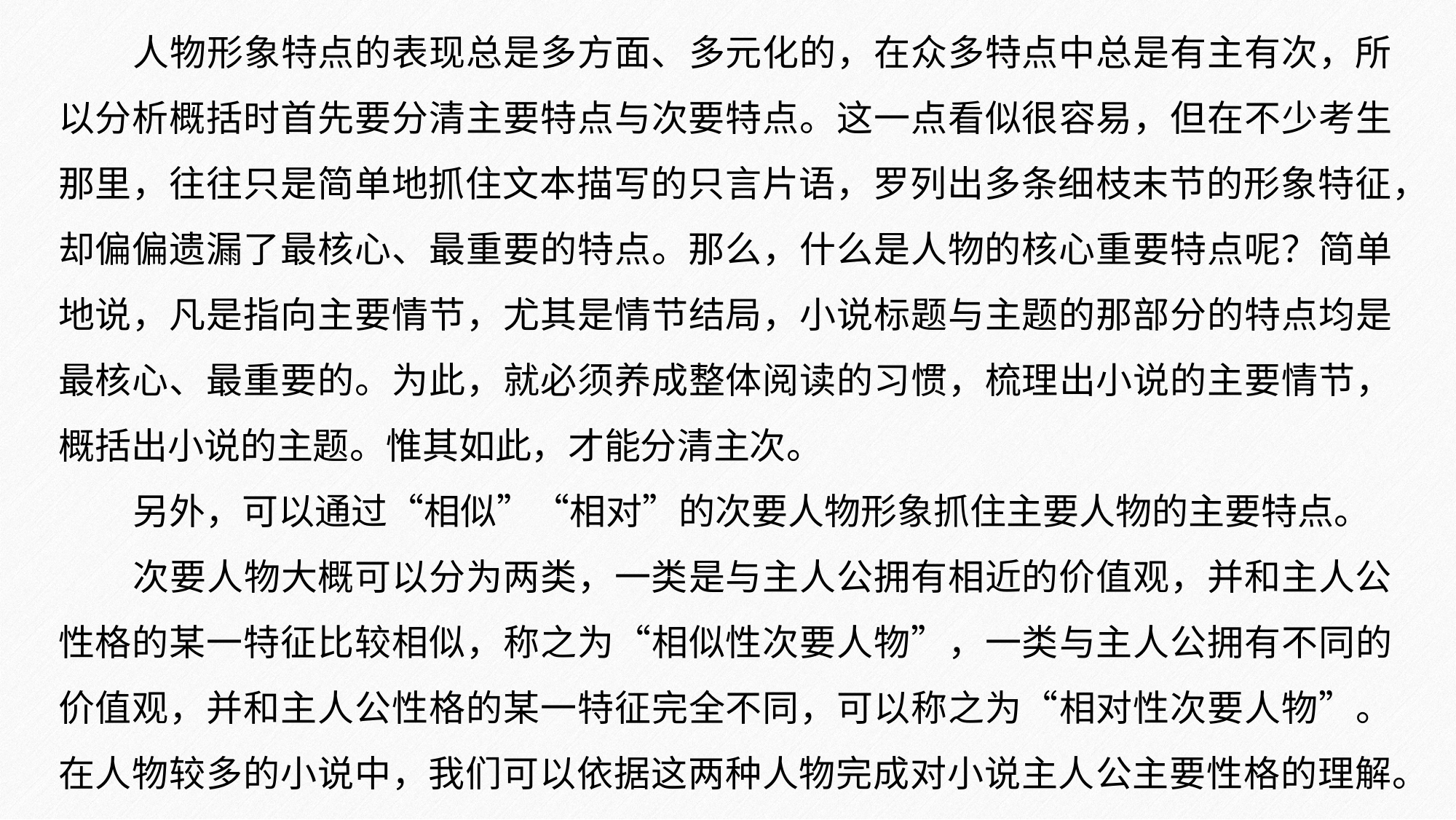

人物形象特点的表现总是多方面、多元化的，在众多特点中总是有主有次，所以分析概括时首先要分清主要特点与次要特点。这一点看似很容易，但在不少考生那里，往往只是简单地抓住文本描写的只言片语，罗列出多条细枝末节的形象特征，却偏偏遗漏了最核心、最重要的特点。那么，什么是人物的核心重要特点呢？简单地说，凡是指向主要情节，尤其是情节结局，小说标题与主题的那部分的特点均是最核心、最重要的。为此，就必须养成整体阅读的习惯，梳理出小说的主要情节，概括出小说的主题。惟其如此，才能分清主次。
另外，可以通过“相似”“相对”的次要人物形象抓住主要人物的主要特点。
次要人物大概可以分为两类，一类是与主人公拥有相近的价值观，并和主人公性格的某一特征比较相似，称之为“相似性次要人物”，一类与主人公拥有不同的价值观，并和主人公性格的某一特征完全不同，可以称之为“相对性次要人物”。在人物较多的小说中，我们可以依据这两种人物完成对小说主人公主要性格的理解。